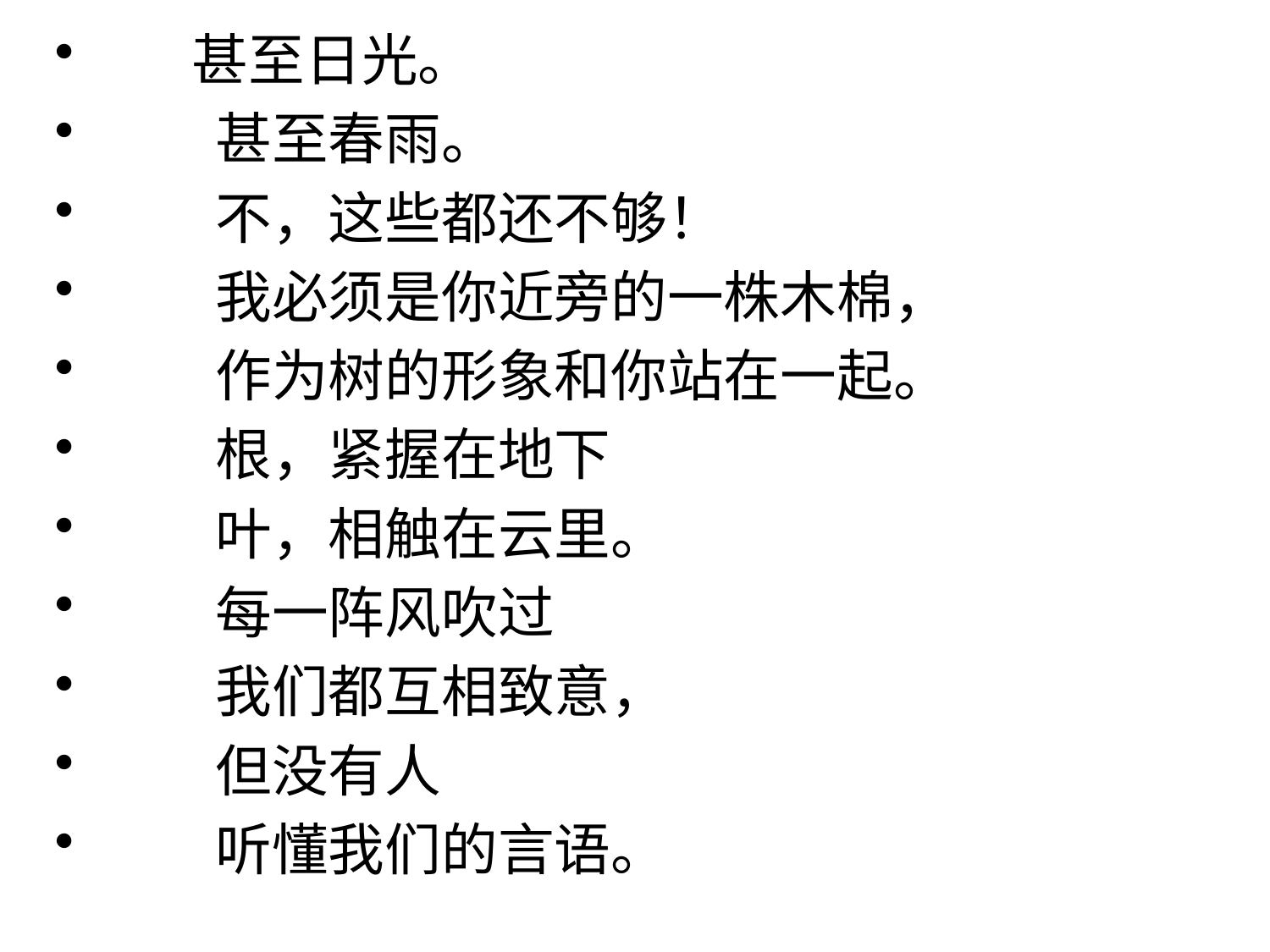

甚至日光。
　　甚至春雨。
　　不，这些都还不够！
　　我必须是你近旁的一株木棉，
　　作为树的形象和你站在一起。
　　根，紧握在地下
　　叶，相触在云里。
　　每一阵风吹过
　　我们都互相致意，
　　但没有人
　　听懂我们的言语。